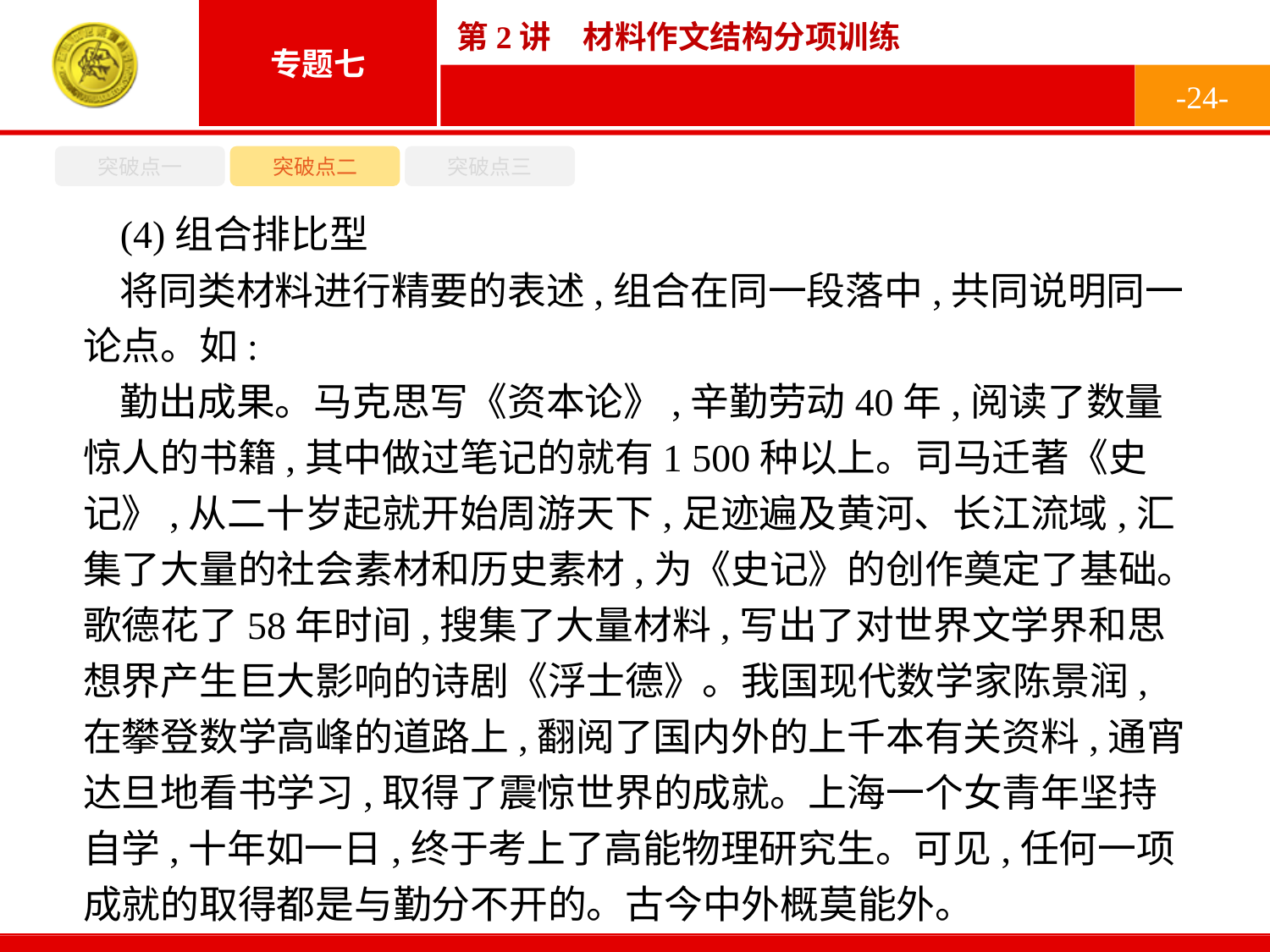

-24-
突破点一
突破点二
突破点三
(4)组合排比型
将同类材料进行精要的表述,组合在同一段落中,共同说明同一论点。如:
勤出成果。马克思写《资本论》,辛勤劳动40年,阅读了数量惊人的书籍,其中做过笔记的就有1 500种以上。司马迁著《史记》,从二十岁起就开始周游天下,足迹遍及黄河、长江流域,汇集了大量的社会素材和历史素材,为《史记》的创作奠定了基础。歌德花了58年时间,搜集了大量材料,写出了对世界文学界和思想界产生巨大影响的诗剧《浮士德》。我国现代数学家陈景润,在攀登数学高峰的道路上,翻阅了国内外的上千本有关资料,通宵达旦地看书学习,取得了震惊世界的成就。上海一个女青年坚持自学,十年如一日,终于考上了高能物理研究生。可见,任何一项成就的取得都是与勤分不开的。古今中外概莫能外。